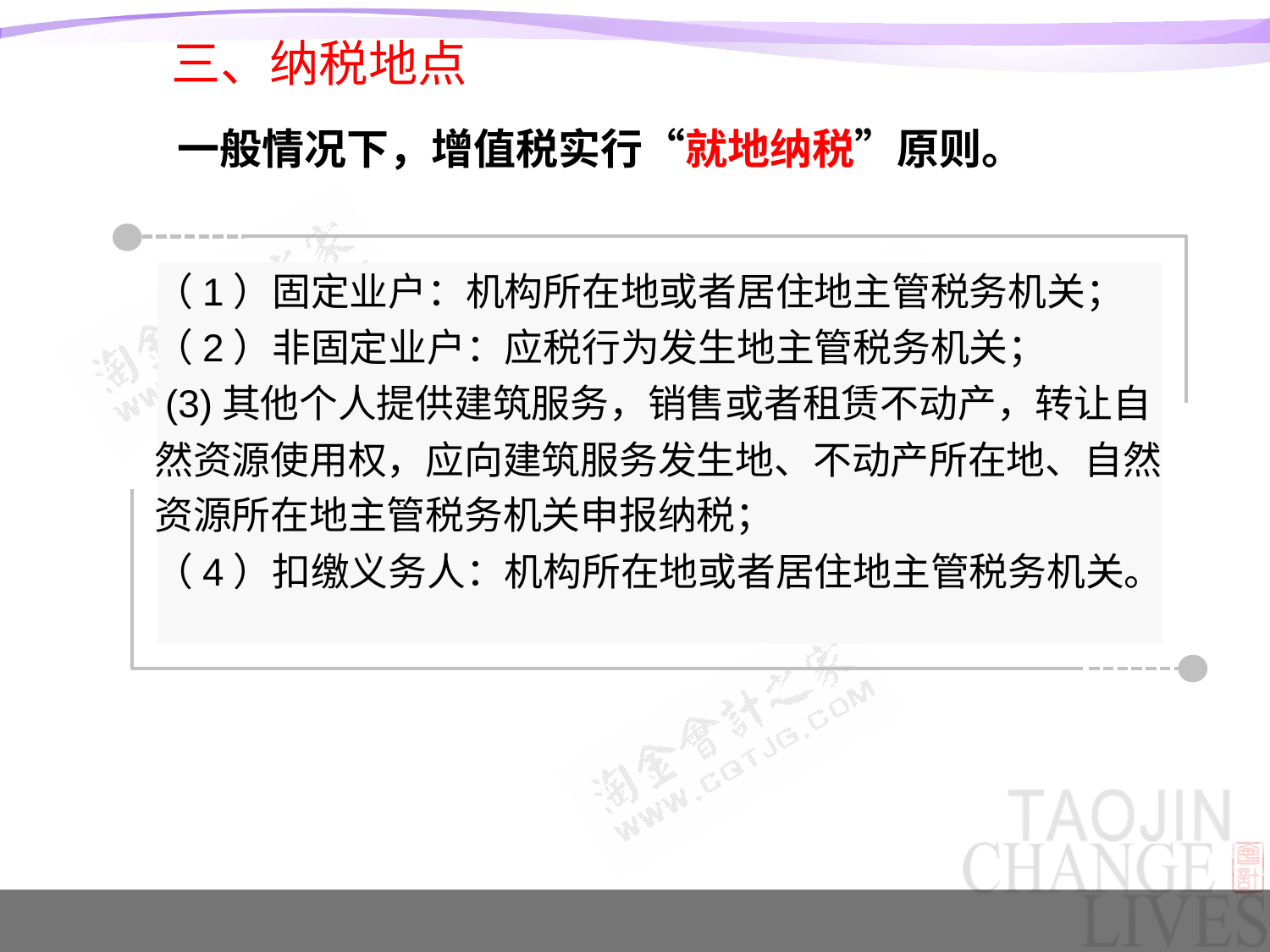

三、纳税地点
一般情况下，增值税实行“就地纳税”原则。

（1）固定业户：机构所在地或者居住地主管税务机关；
（2）非固定业户：应税行为发生地主管税务机关；
 (3)其他个人提供建筑服务，销售或者租赁不动产，转让自然资源使用权，应向建筑服务发生地、不动产所在地、自然资源所在地主管税务机关申报纳税；
（4）扣缴义务人：机构所在地或者居住地主管税务机关。